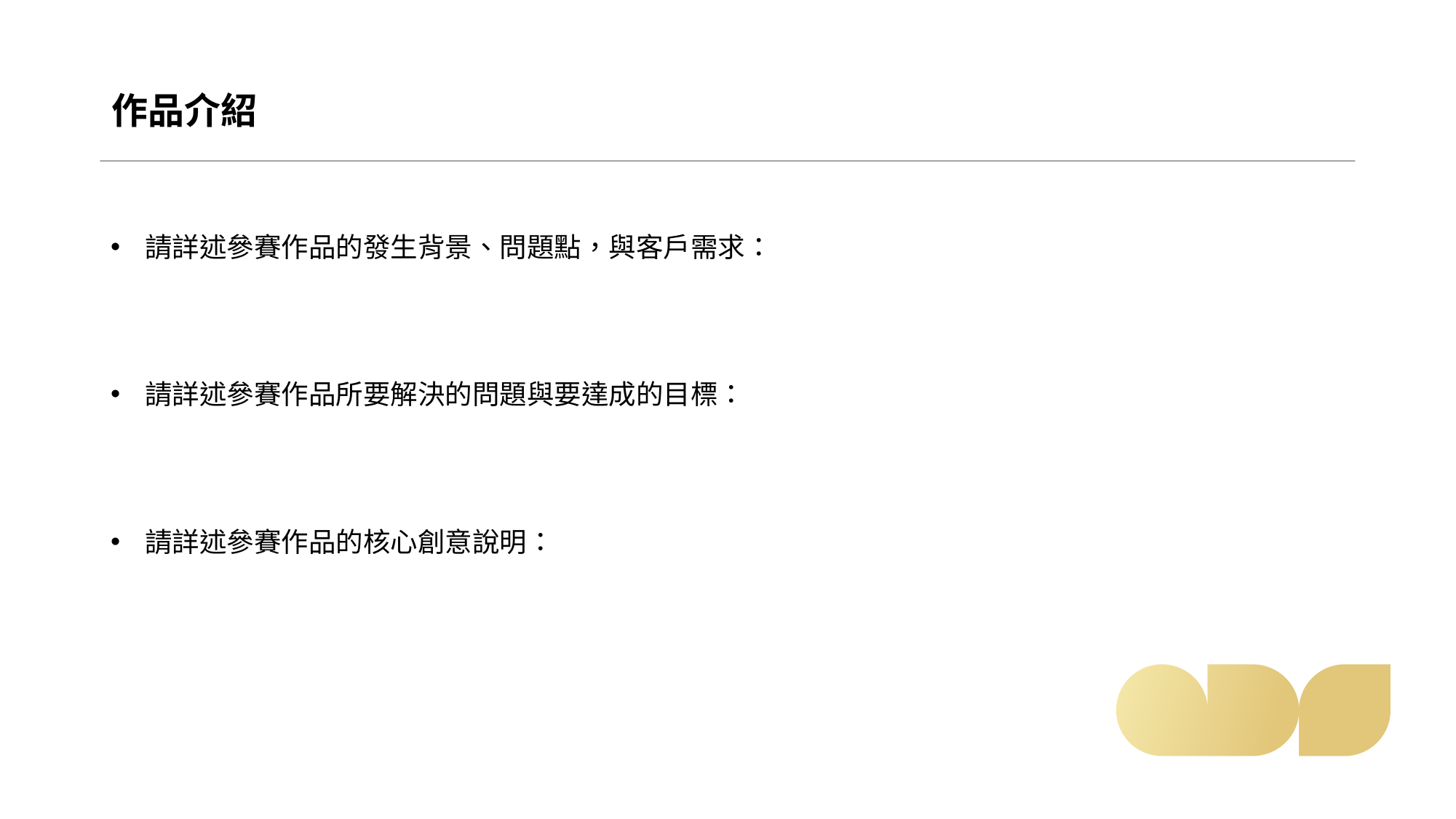

作品介紹
請詳述參賽作品的發生背景、問題點，與客戶需求：

請詳述參賽作品所要解決的問題與要達成的目標：
請詳述參賽作品的核心創意說明：